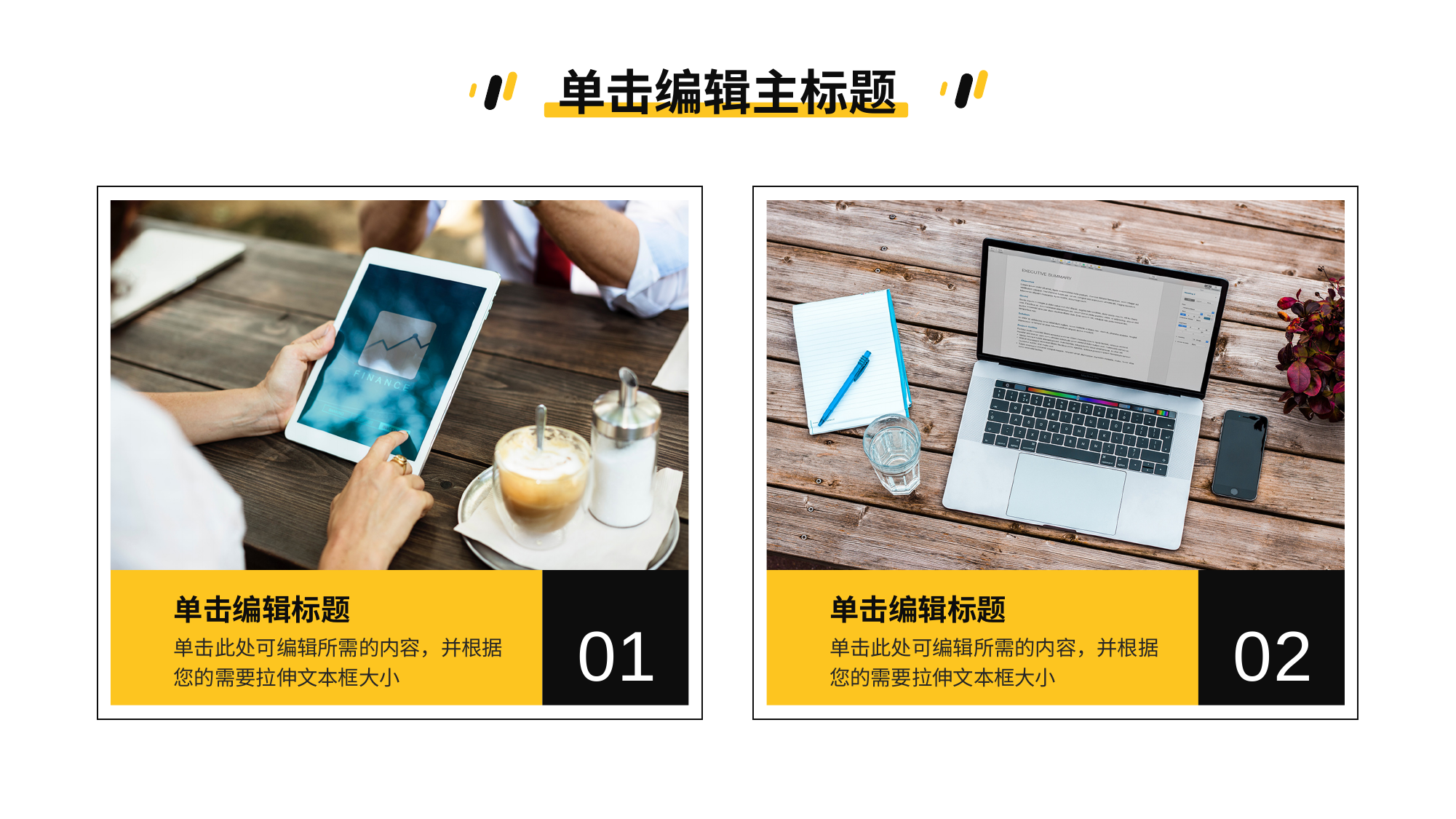

单击编辑主标题

单击编辑标题
单击此处可编辑所需的内容，并根据您的需要拉伸文本框大小
01

单击编辑标题
单击此处可编辑所需的内容，并根据您的需要拉伸文本框大小
02